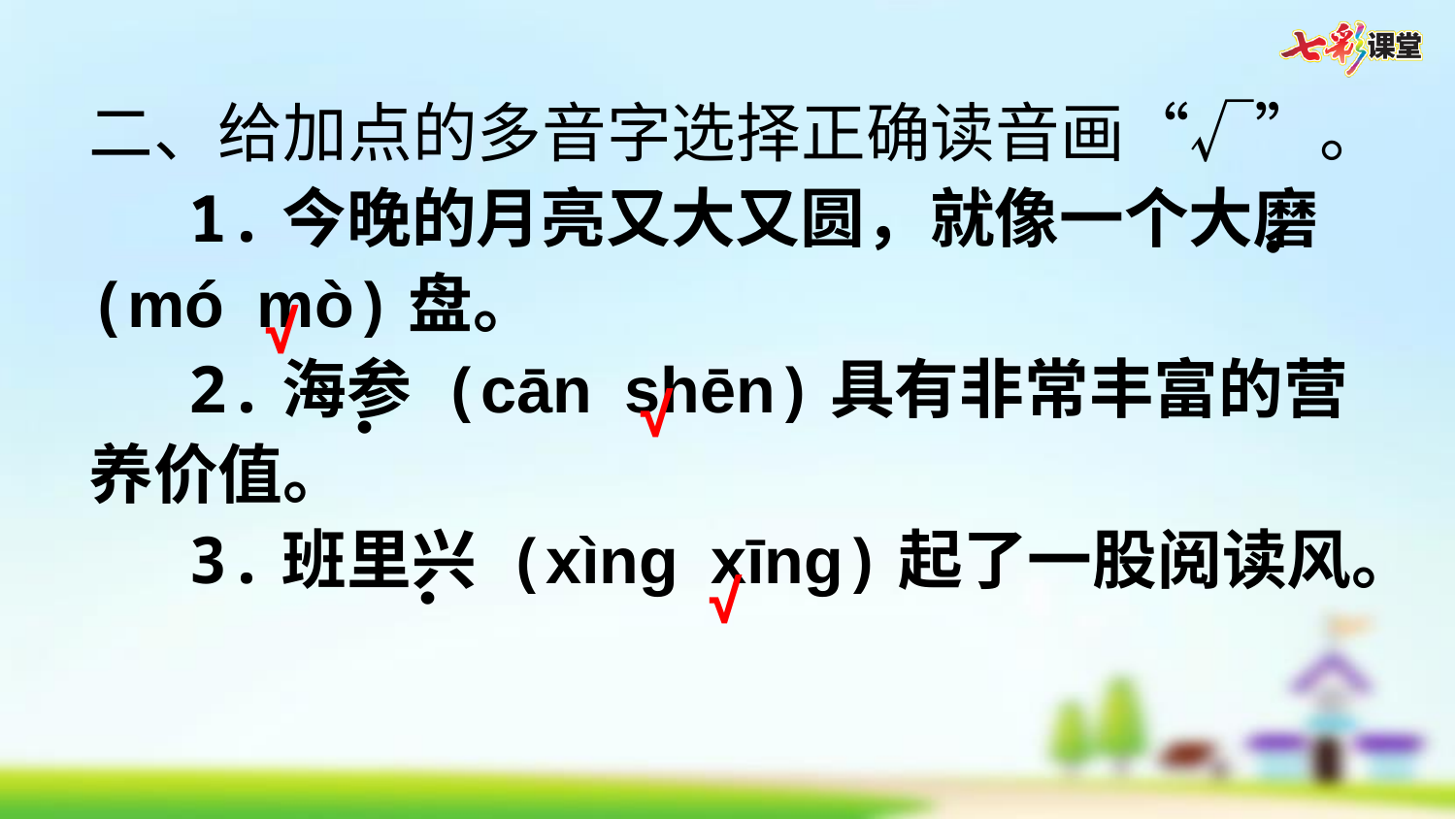

二、给加点的多音字选择正确读音画“√”。
1.今晚的月亮又大又圆，就像一个大磨(mó mò)盘。
2.海参 (cān shēn)具有非常丰富的营养价值。
3.班里兴 (xìng xīng)起了一股阅读风。
．
√
．
√
．
√